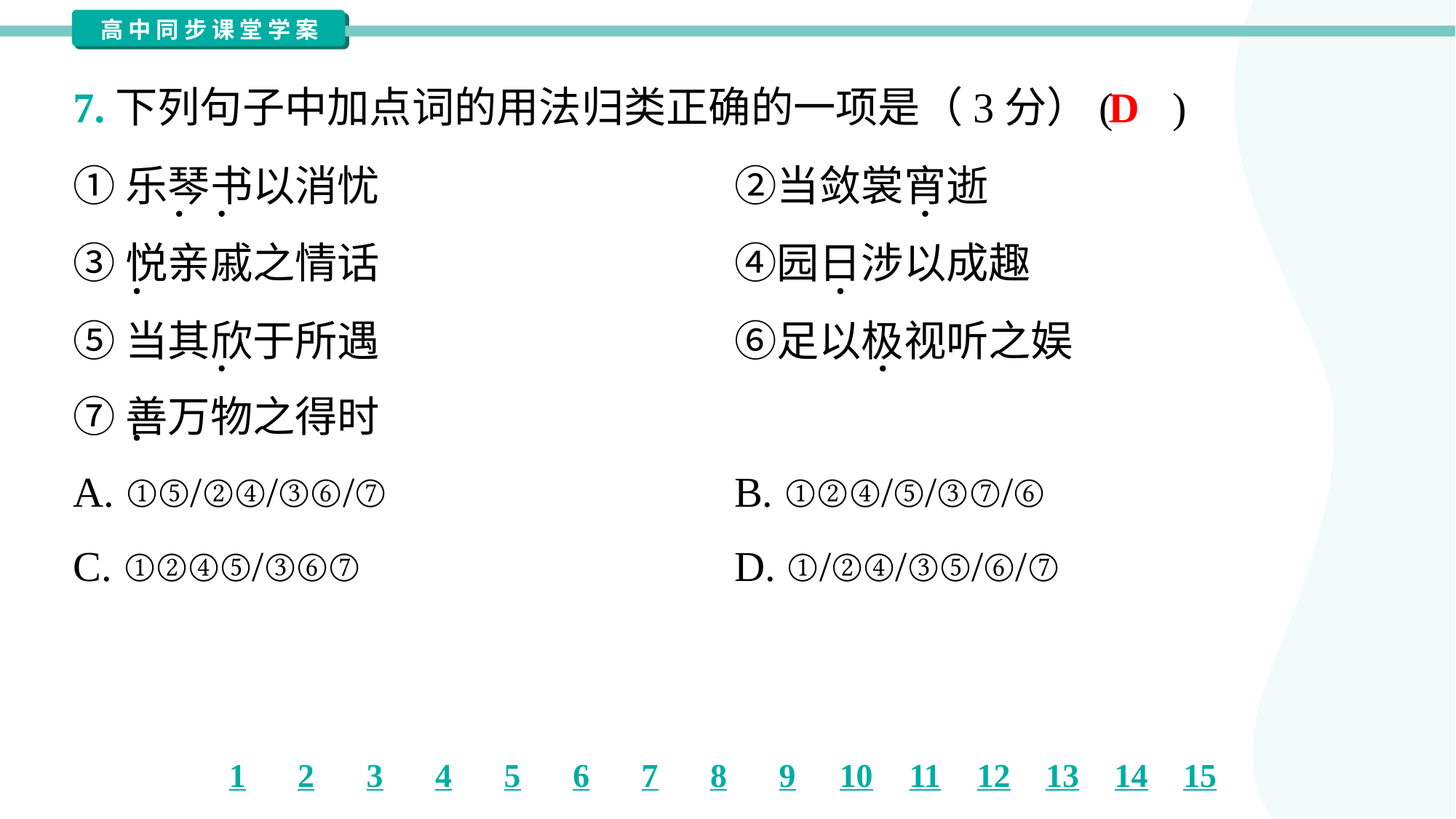

D
7.下列句子中加点词的用法归类正确的一项是（3分）(     )
①乐琴书以消忧	②当敛裳宵逝
③悦亲戚之情话	④园日涉以成趣
⑤当其欣于所遇	⑥足以极视听之娱
⑦善万物之得时

A. ①⑤/②④/③⑥/⑦	B. ①②④/⑤/③⑦/⑥
C. ①②④⑤/③⑥⑦	D. ①/②④/③⑤/⑥/⑦